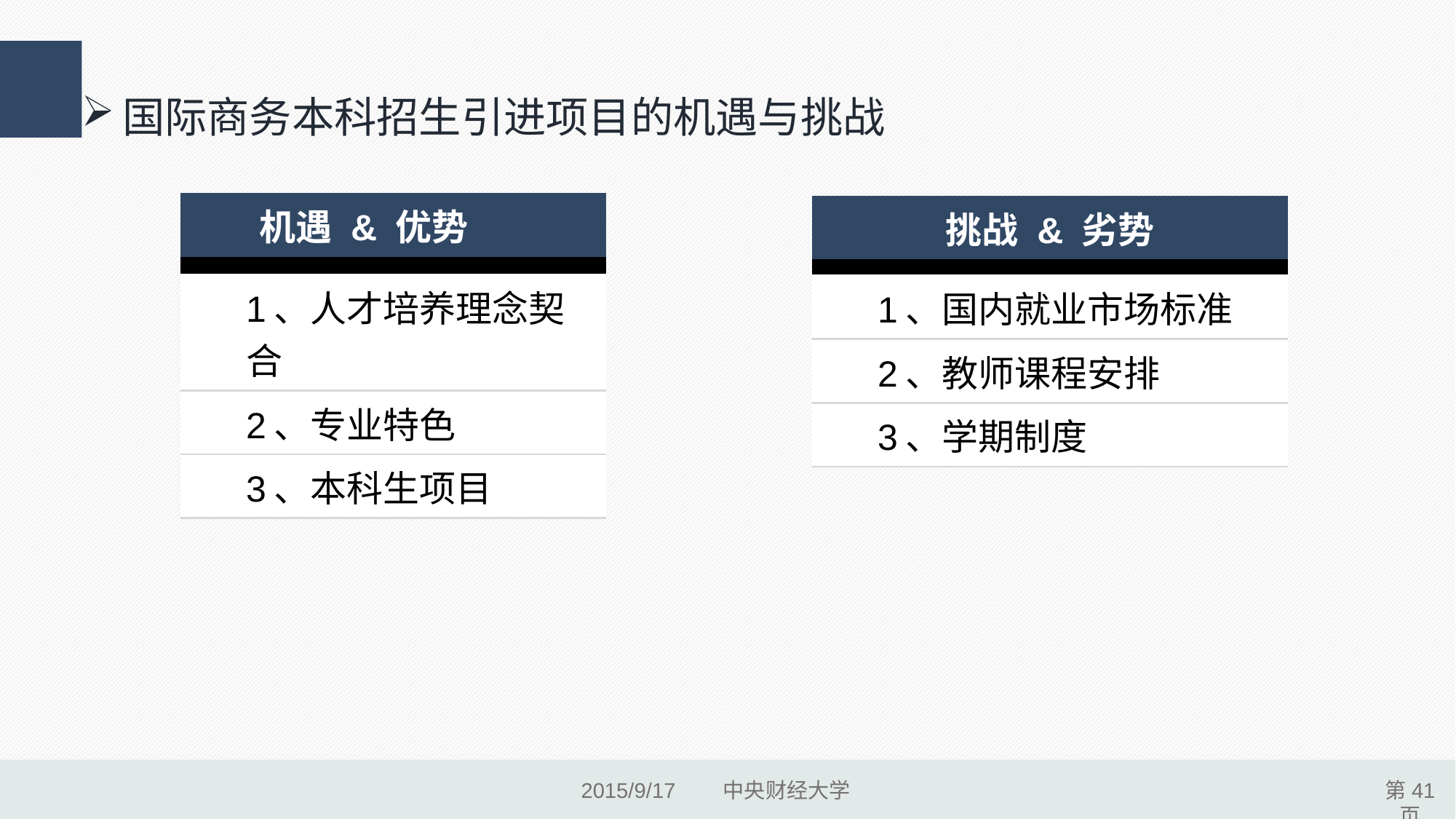

国际商务本科招生引进项目的机遇与挑战
| 机遇 & 优势 |
| --- |
|  |
| 1、人才培养理念契合 |
| 2、专业特色 |
| 3、本科生项目 |
| 挑战 & 劣势 |
| --- |
|  |
| 1、国内就业市场标准 |
| 2、教师课程安排 |
| 3、学期制度 |
2015/9/17       中央财经大学
第41页